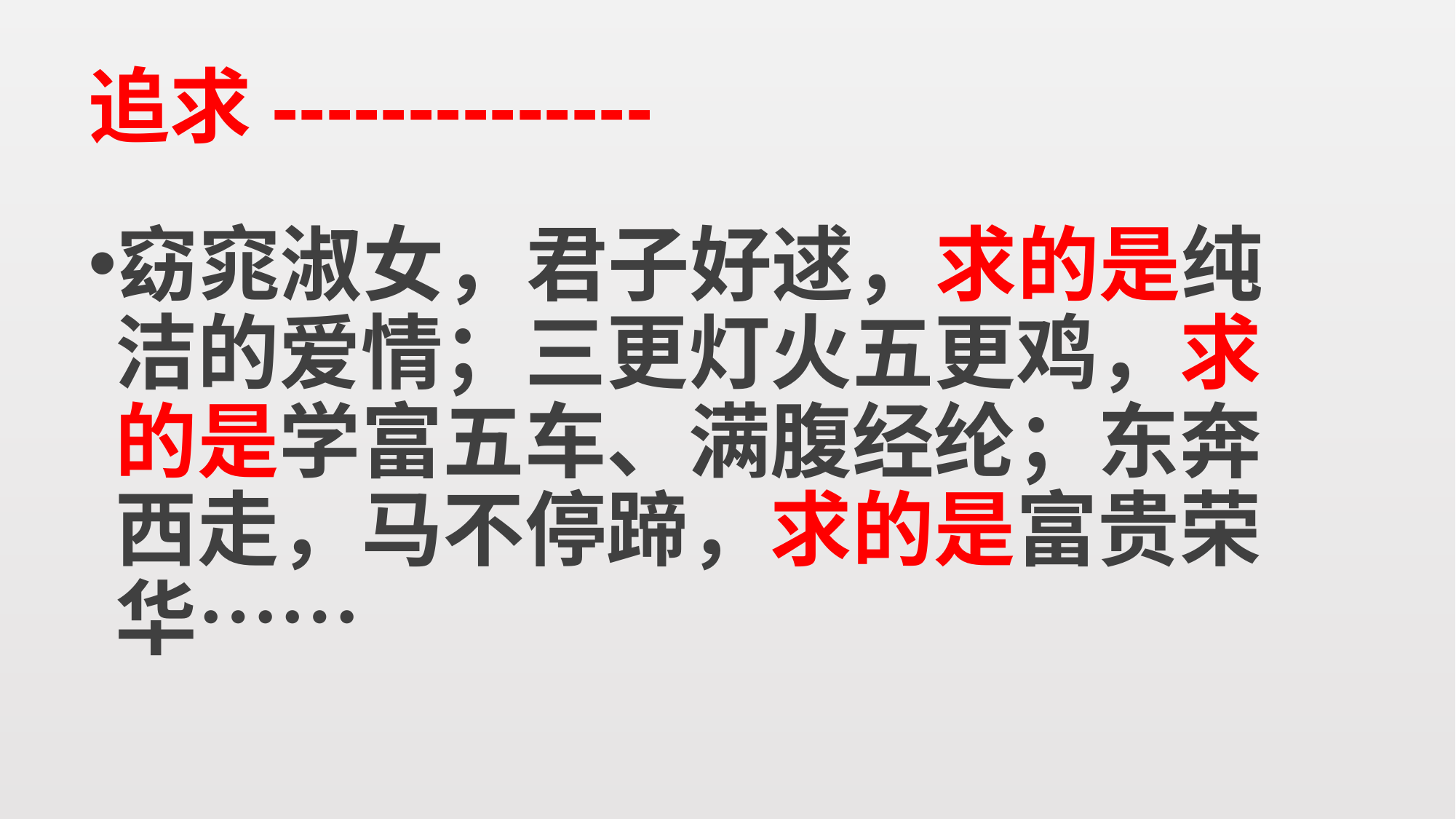

# 追求--------------
窈窕淑女，君子好逑，求的是纯洁的爱情；三更灯火五更鸡，求的是学富五车、满腹经纶；东奔西走，马不停蹄，求的是富贵荣华……